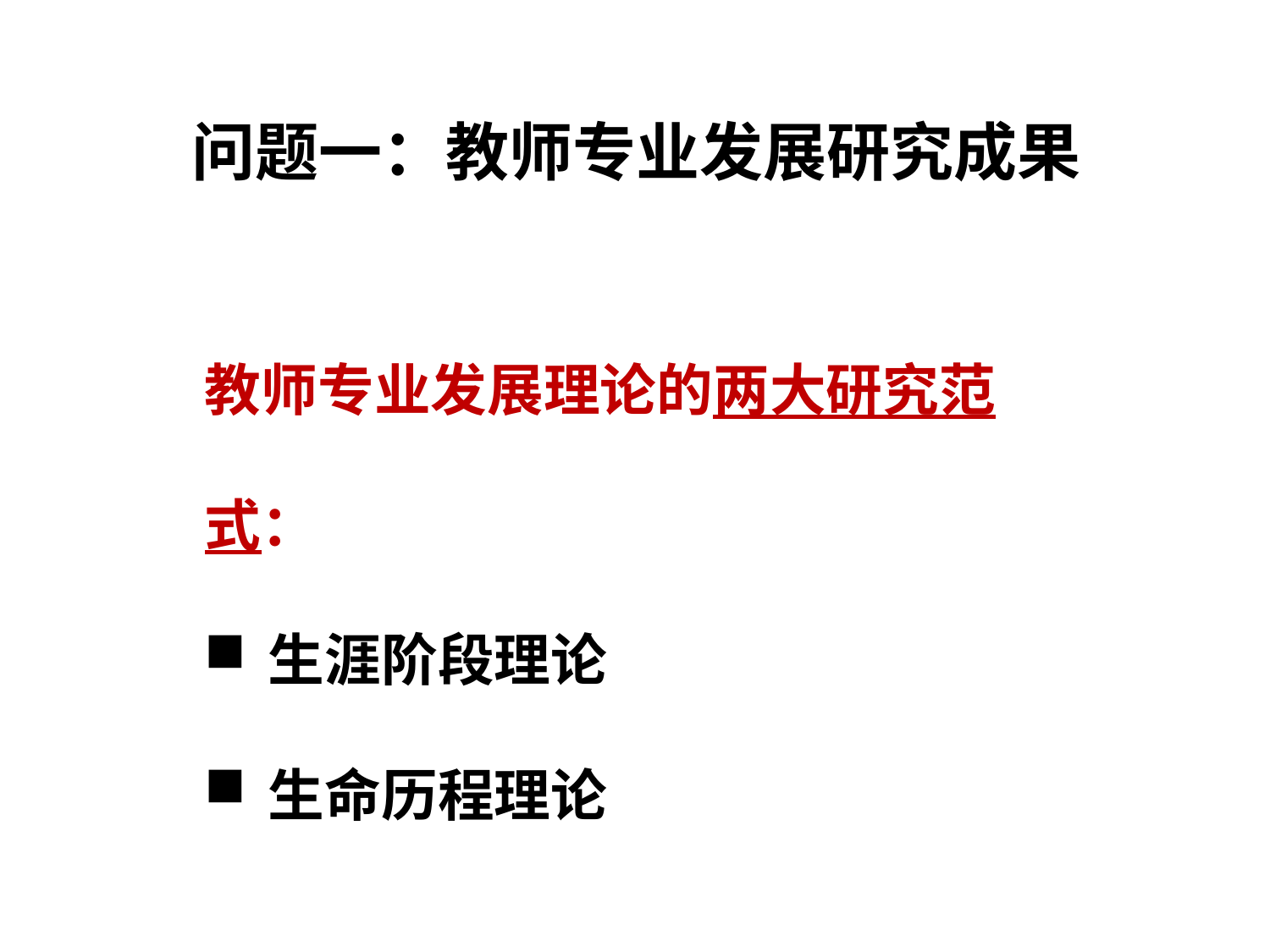

问题一：教师专业发展研究成果
教师专业发展理论的两大研究范式：
生涯阶段理论
生命历程理论